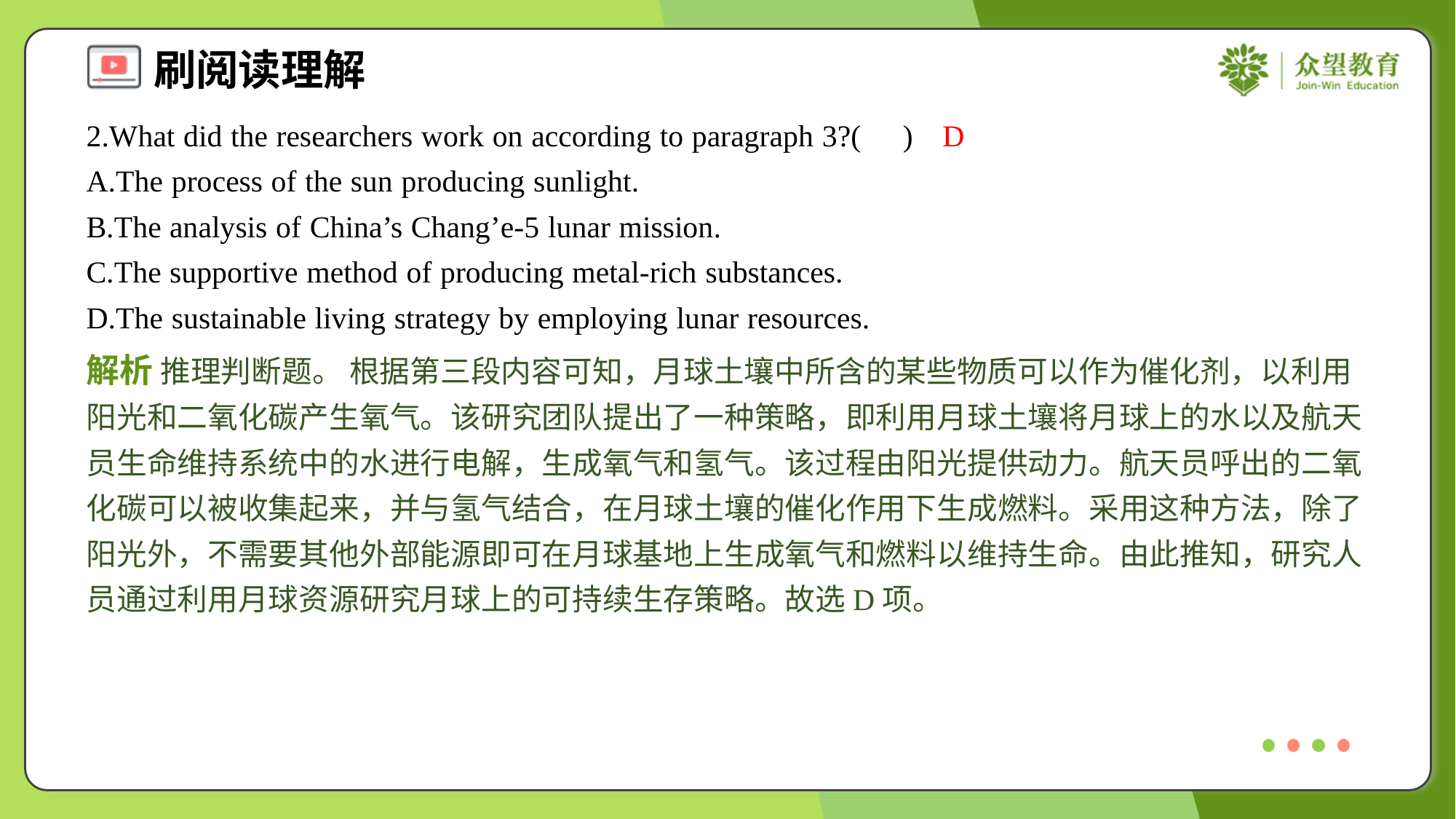

2.What did the researchers work on according to paragraph 3?(     )
D
A.The process of the sun producing sunlight.
B.The analysis of China’s Chang’e-5 lunar mission.
C.The supportive method of producing metal-rich substances.
D.The sustainable living strategy by employing lunar resources.
解析 推理判断题。 根据第三段内容可知，月球土壤中所含的某些物质可以作为催化剂，以利用阳光和二氧化碳产生氧气。该研究团队提出了一种策略，即利用月球土壤将月球上的水以及航天员生命维持系统中的水进行电解，生成氧气和氢气。该过程由阳光提供动力。航天员呼出的二氧化碳可以被收集起来，并与氢气结合，在月球土壤的催化作用下生成燃料。采用这种方法，除了阳光外，不需要其他外部能源即可在月球基地上生成氧气和燃料以维持生命。由此推知，研究人员通过利用月球资源研究月球上的可持续生存策略。故选D项。